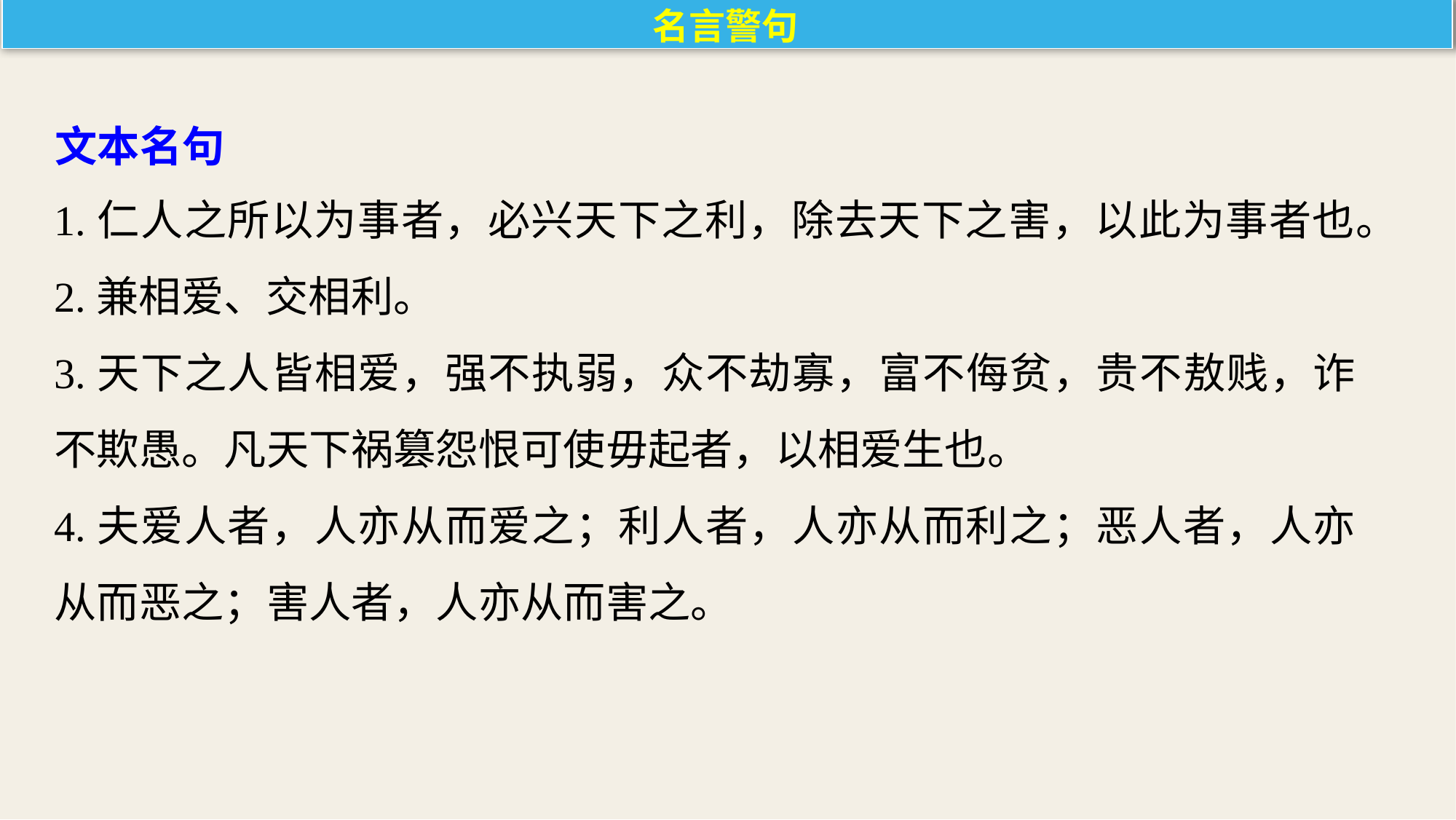

名言警句
文本名句
1.仁人之所以为事者，必兴天下之利，除去天下之害，以此为事者也。
2.兼相爱、交相利。
3.天下之人皆相爱，强不执弱，众不劫寡，富不侮贫，贵不敖贱，诈不欺愚。凡天下祸篡怨恨可使毋起者，以相爱生也。
4.夫爱人者，人亦从而爱之；利人者，人亦从而利之；恶人者，人亦从而恶之；害人者，人亦从而害之。